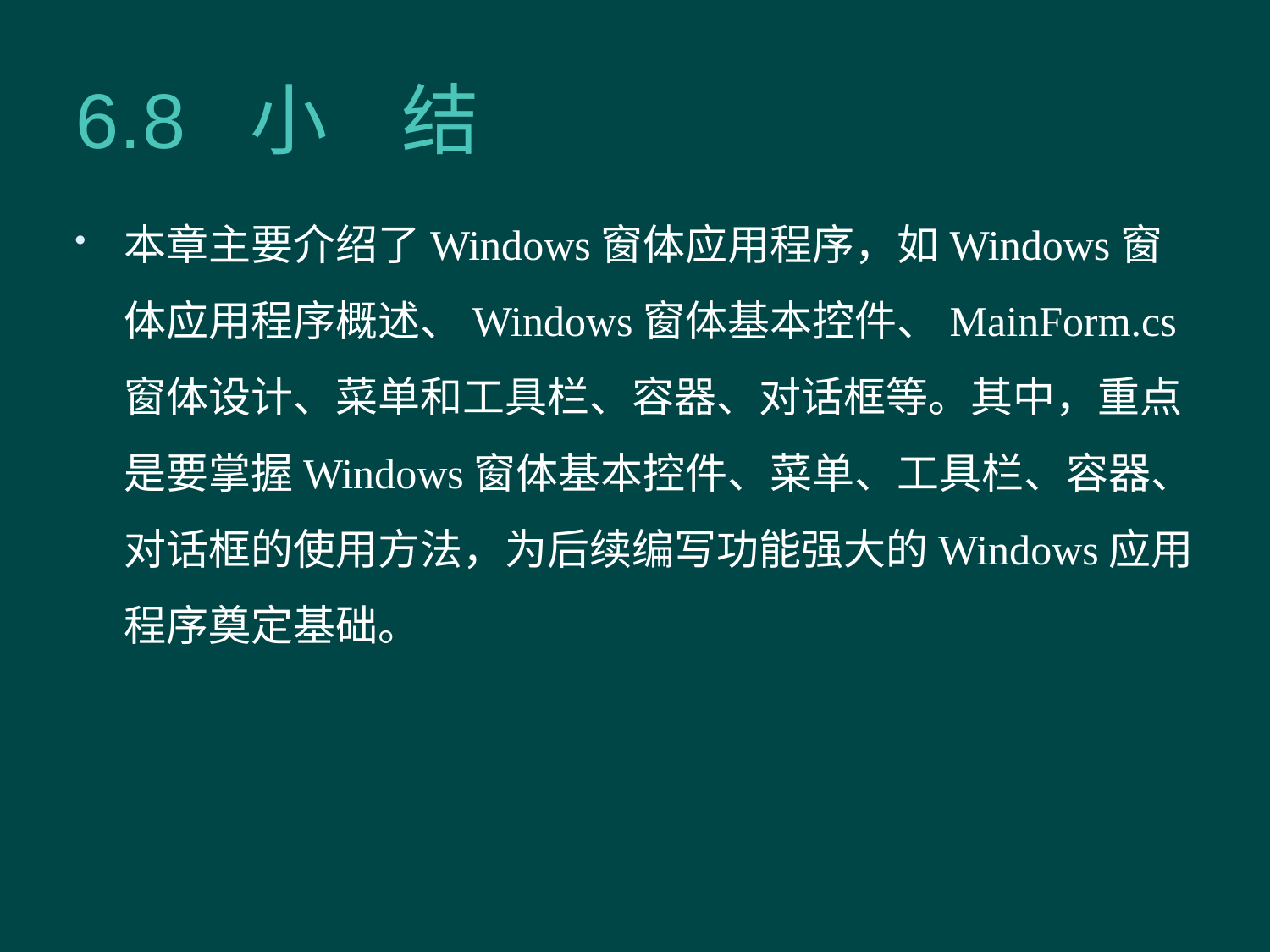

# 6.8  小    结
本章主要介绍了Windows窗体应用程序，如Windows窗体应用程序概述、Windows窗体基本控件、MainForm.cs窗体设计、菜单和工具栏、容器、对话框等。其中，重点是要掌握Windows窗体基本控件、菜单、工具栏、容器、对话框的使用方法，为后续编写功能强大的Windows应用程序奠定基础。